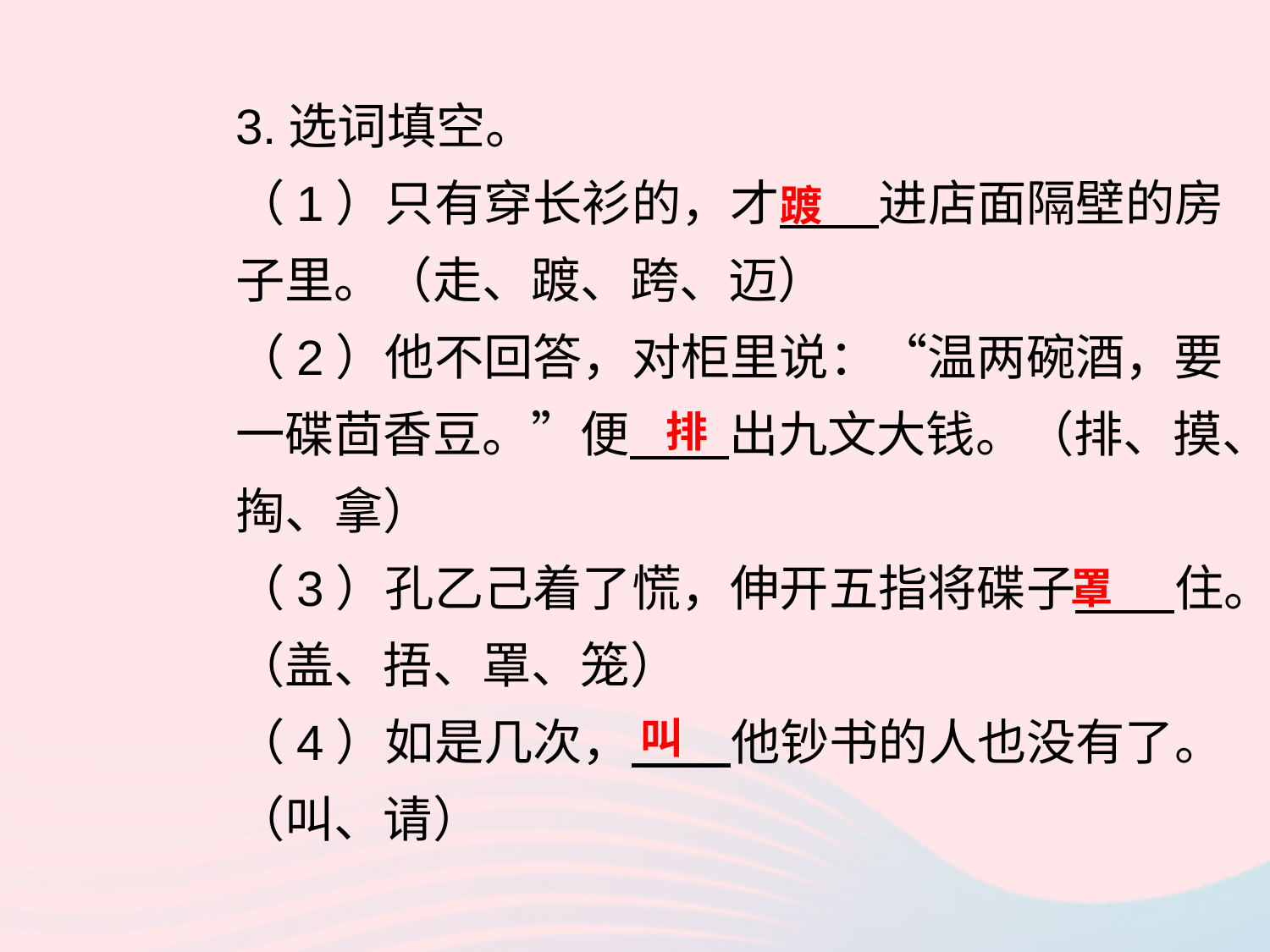

3.选词填空。
（1）只有穿长衫的，才         进店面隔壁的房子里。（走、踱、跨、迈）
（2）他不回答，对柜里说：“温两碗酒，要一碟茴香豆。”便         出九文大钱。（排、摸、掏、拿）
（3）孔乙己着了慌，伸开五指将碟子         住。（盖、捂、罩、笼）
（4）如是几次，         他钞书的人也没有了。（叫、请）
踱
排
罩
叫